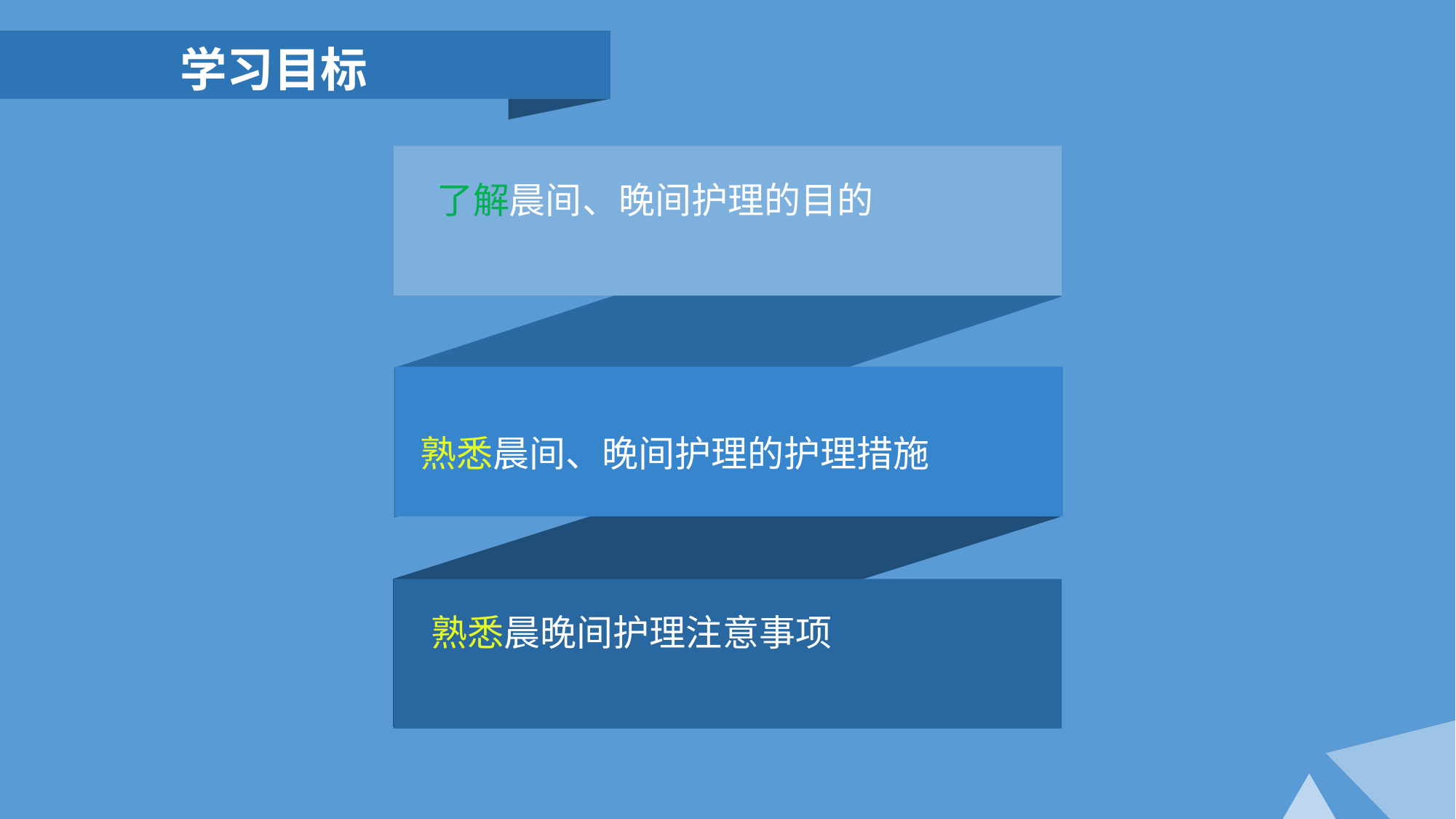

学习目标

了解晨间、晚间护理的目的

熟悉晨间、晚间护理的护理措施

熟悉晨晚间护理注意事项